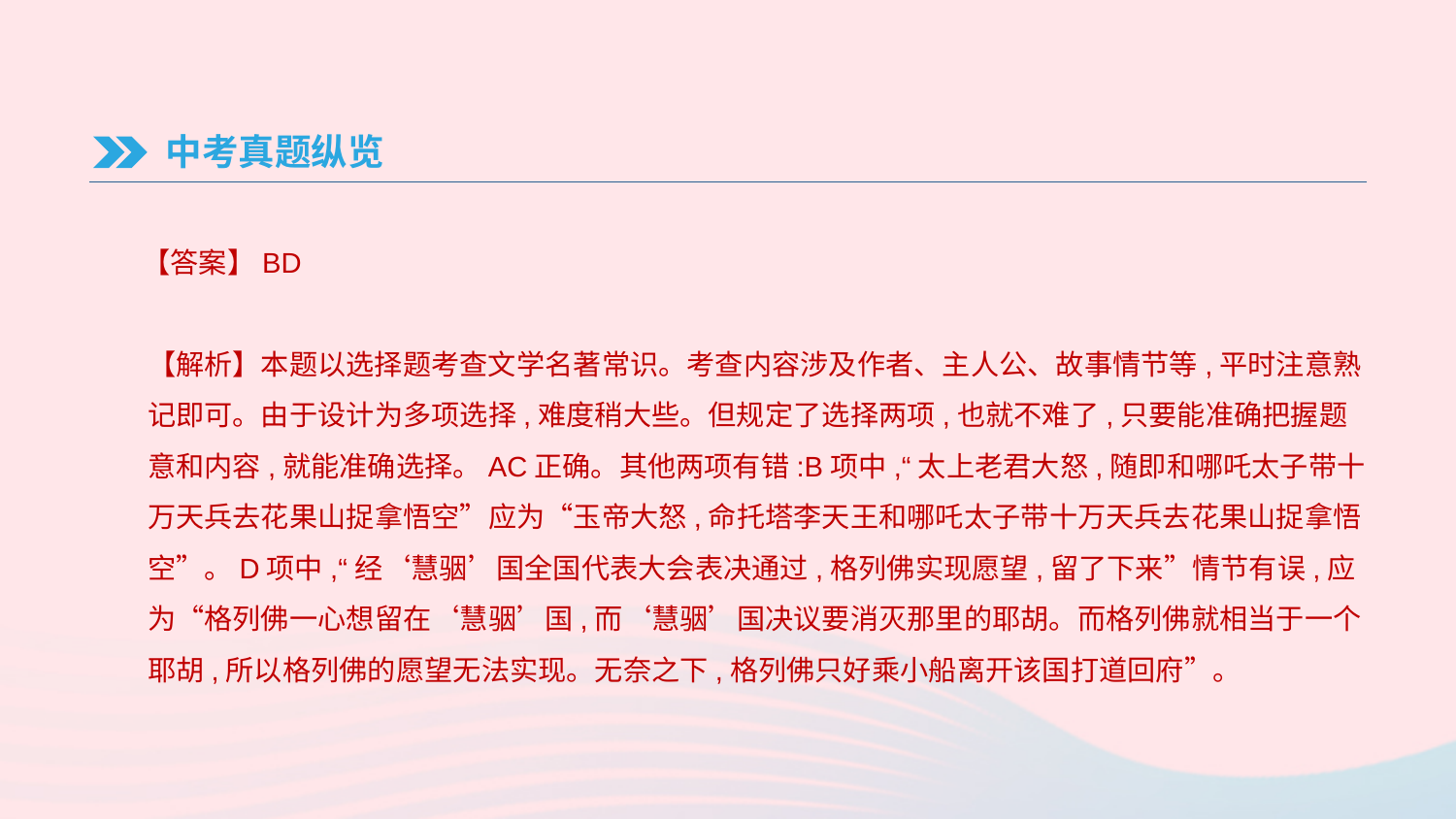

中考真题纵览

【答案】BD
【解析】本题以选择题考查文学名著常识。考查内容涉及作者、主人公、故事情节等,平时注意熟记即可。由于设计为多项选择,难度稍大些。但规定了选择两项,也就不难了,只要能准确把握题意和内容,就能准确选择。AC正确。其他两项有错:B项中,“太上老君大怒,随即和哪吒太子带十万天兵去花果山捉拿悟空”应为“玉帝大怒,命托塔李天王和哪吒太子带十万天兵去花果山捉拿悟空”。D项中,“经‘慧骃’国全国代表大会表决通过,格列佛实现愿望,留了下来”情节有误,应为“格列佛一心想留在‘慧骃’国,而‘慧骃’国决议要消灭那里的耶胡。而格列佛就相当于一个耶胡,所以格列佛的愿望无法实现。无奈之下,格列佛只好乘小船离开该国打道回府”。